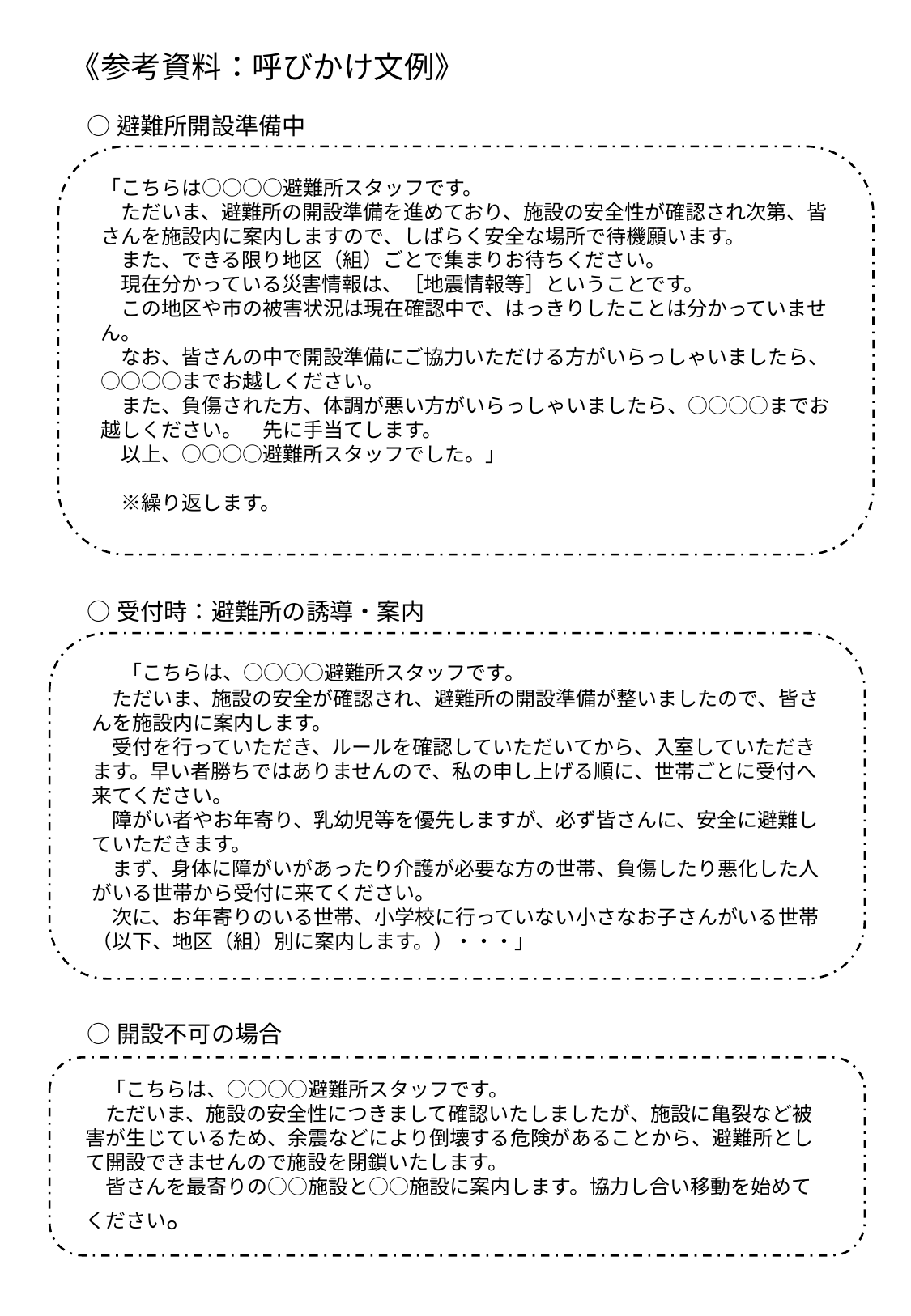

# 《参考資料：呼びかけ文例》
     ○避難所開設準備中

「こちらは○○○○避難所スタッフです。
　ただいま、避難所の開設準備を進めており、施設の安全性が確認され次第、皆さんを施設内に案内しますので、しばらく安全な場所で待機願います。
　また、できる限り地区（組）ごとで集まりお待ちください。
　現在分かっている災害情報は、［地震情報等］ということです。
　この地区や市の被害状況は現在確認中で、はっきりしたことは分かっていません。
　なお、皆さんの中で開設準備にご協力いただける方がいらっしゃいましたら、○○○○までお越しください。
　また、負傷された方、体調が悪い方がいらっしゃいましたら、○○○○までお越しください。　先に手当てします。
　以上、○○○○避難所スタッフでした。」
　※繰り返します。
     ○受付時：避難所の誘導・案内

　「こちらは、○○○○避難所スタッフです。
　ただいま、施設の安全が確認され、避難所の開設準備が整いましたので、皆さんを施設内に案内します。
　受付を行っていただき、ルールを確認していただいてから、入室していただきます。早い者勝ちではありませんので、私の申し上げる順に、世帯ごとに受付へ来てください。
　障がい者やお年寄り、乳幼児等を優先しますが、必ず皆さんに、安全に避難していただきます。
　まず、身体に障がいがあったり介護が必要な方の世帯、負傷したり悪化した人がいる世帯から受付に来てください。
　次に、お年寄りのいる世帯、小学校に行っていない小さなお子さんがいる世帯（以下、地区（組）別に案内します。）・・・」
     ○開設不可の場合

　「こちらは、○○○○避難所スタッフです。
　ただいま、施設の安全性につきまして確認いたしましたが、施設に亀裂など被害が生じているため、余震などにより倒壊する危険があることから、避難所として開設できませんので施設を閉鎖いたします。
　皆さんを最寄りの○○施設と○○施設に案内します。協力し合い移動を始めてください。